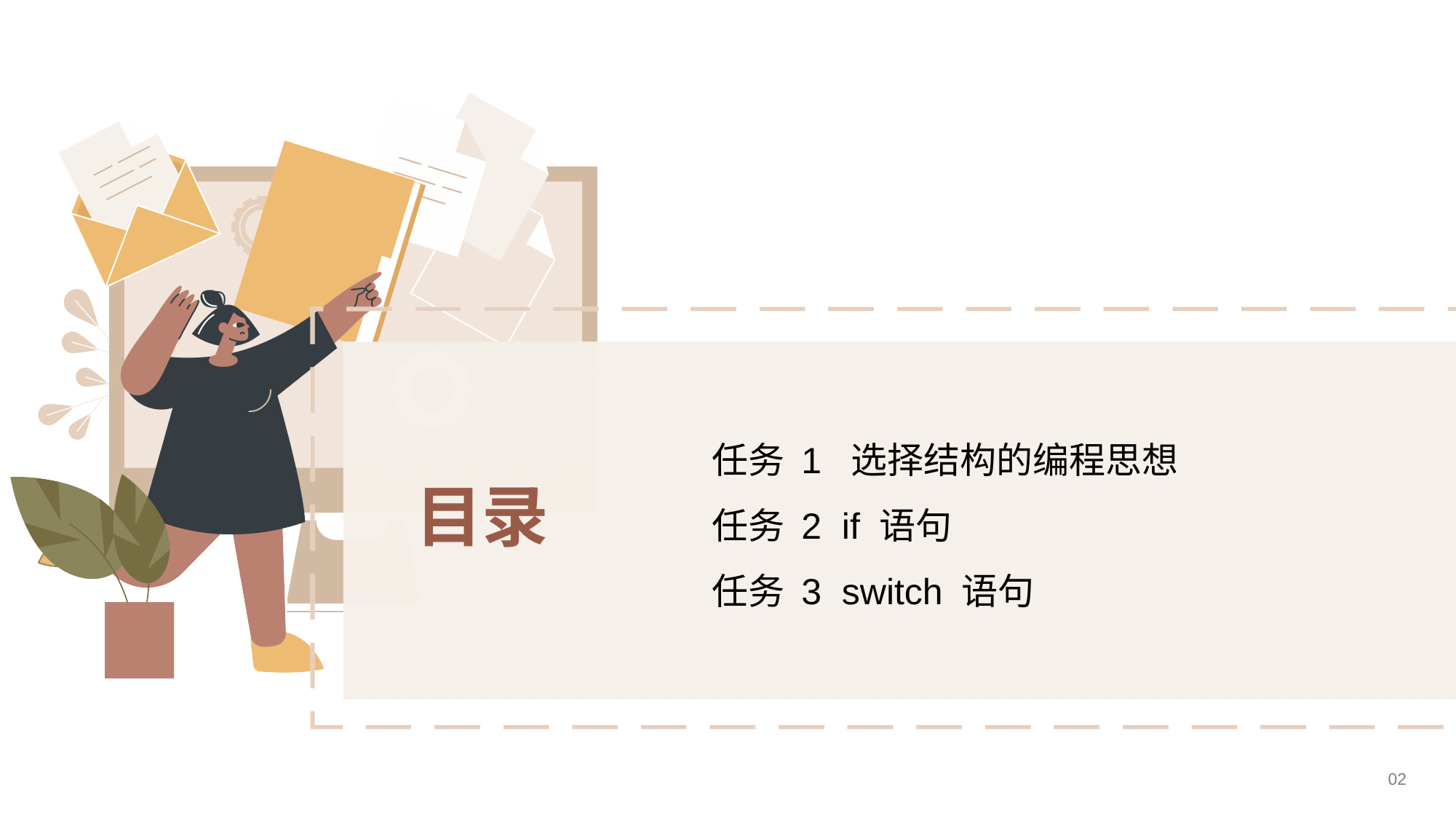

任务 1  选择结构的编程思想
任务 2  if 语句
任务 3  switch 语句
目录
02